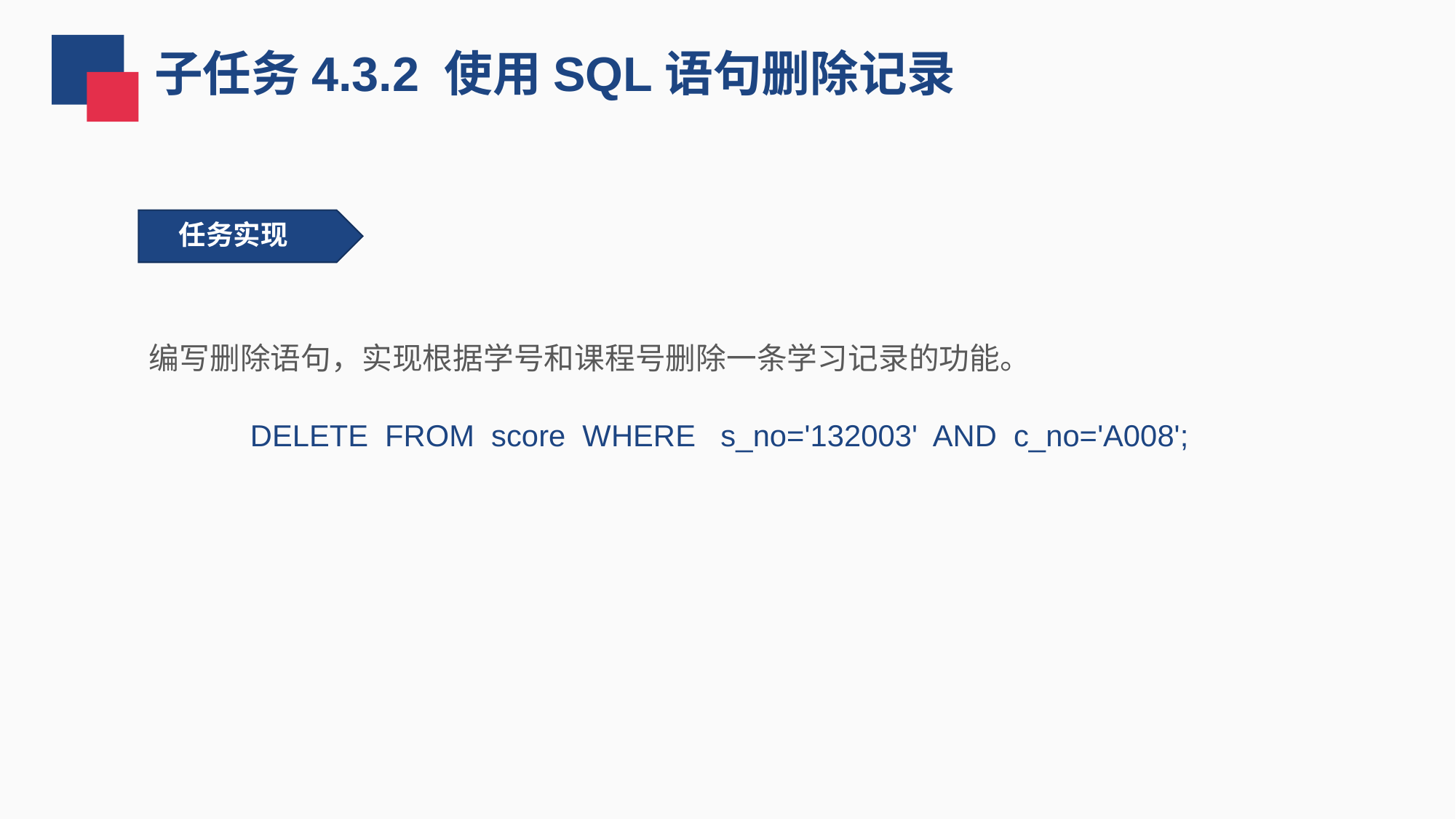

子任务4.3.2 使用SQL语句删除记录

任务实现
编写删除语句，实现根据学号和课程号删除一条学习记录的功能。
DELETE  FROM  score  WHERE   s_no='132003'  AND  c_no='A008';